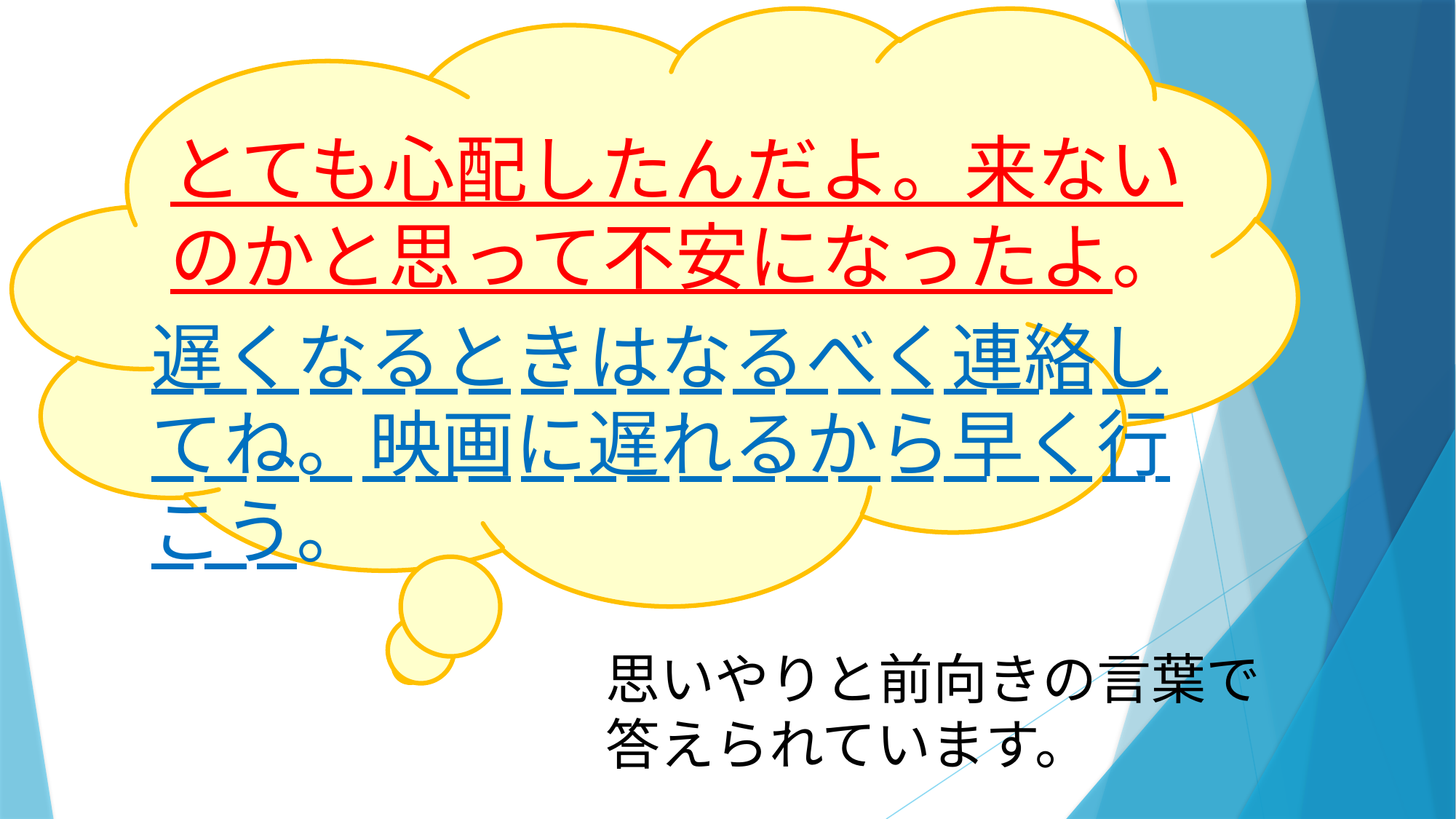

とても心配したんだよ。来ないのかと思って不安になったよ。
遅くなるときはなるべく連絡してね。映画に遅れるから早く行こう。
思いやりと前向きの言葉で
答えられています。